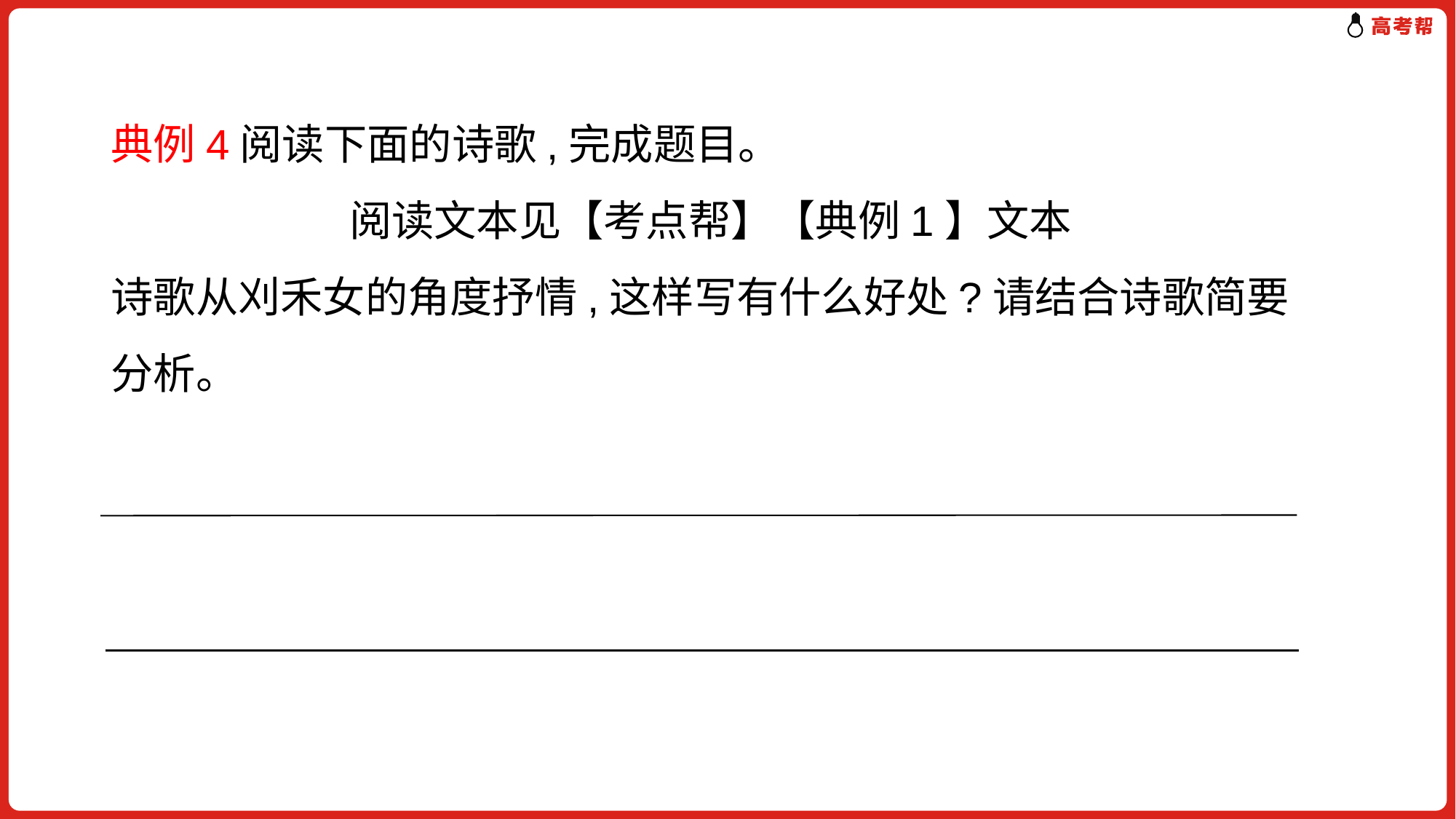

典例4阅读下面的诗歌,完成题目。
阅读文本见【考点帮】【典例1】文本
诗歌从刈禾女的角度抒情,这样写有什么好处?请结合诗歌简要分析。